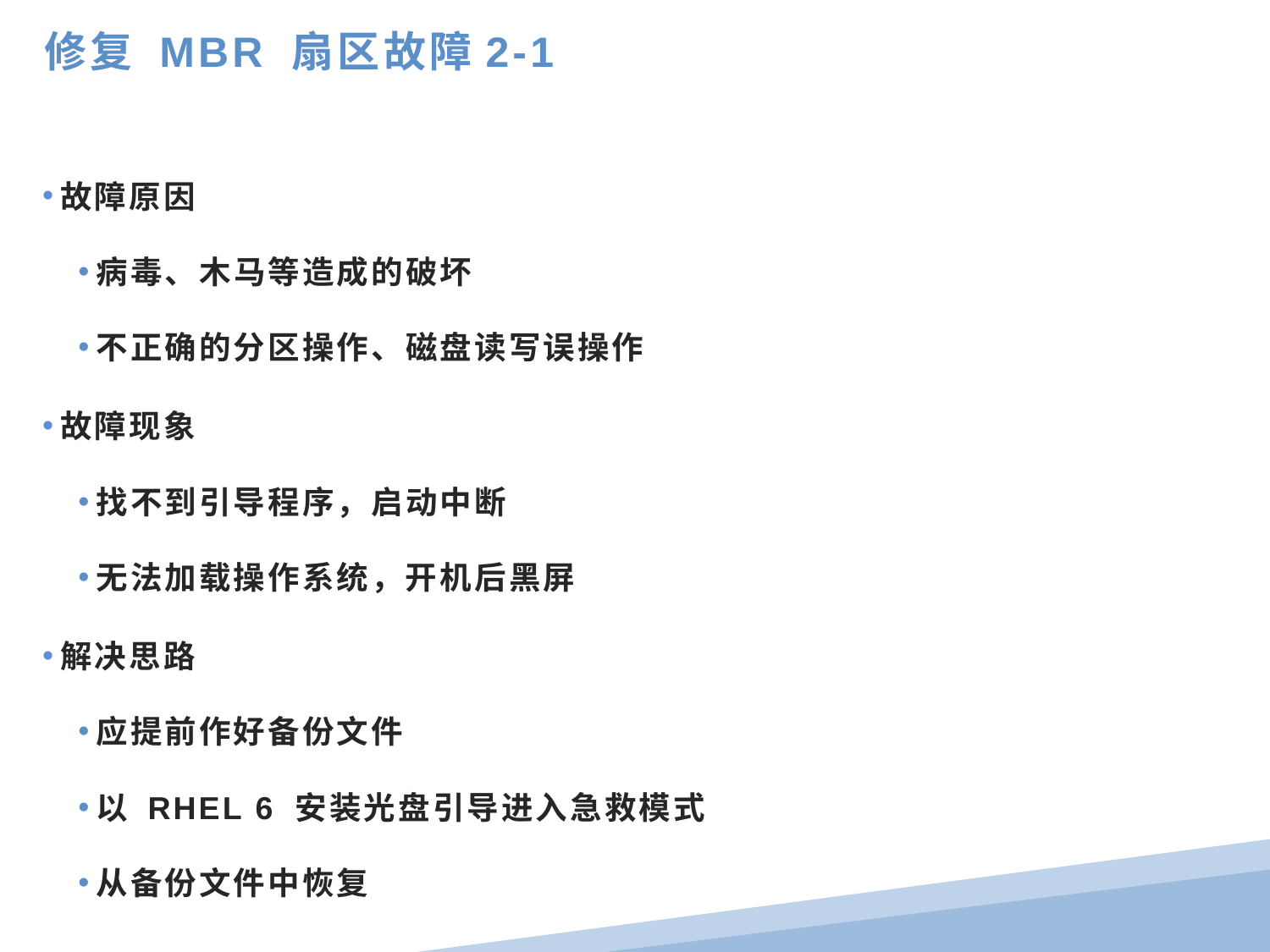

修复 MBR 扇区故障2-1
故障原因
病毒、木马等造成的破坏
不正确的分区操作、磁盘读写误操作
故障现象
找不到引导程序，启动中断
无法加载操作系统，开机后黑屏
解决思路
应提前作好备份文件
以 RHEL 6 安装光盘引导进入急救模式
从备份文件中恢复